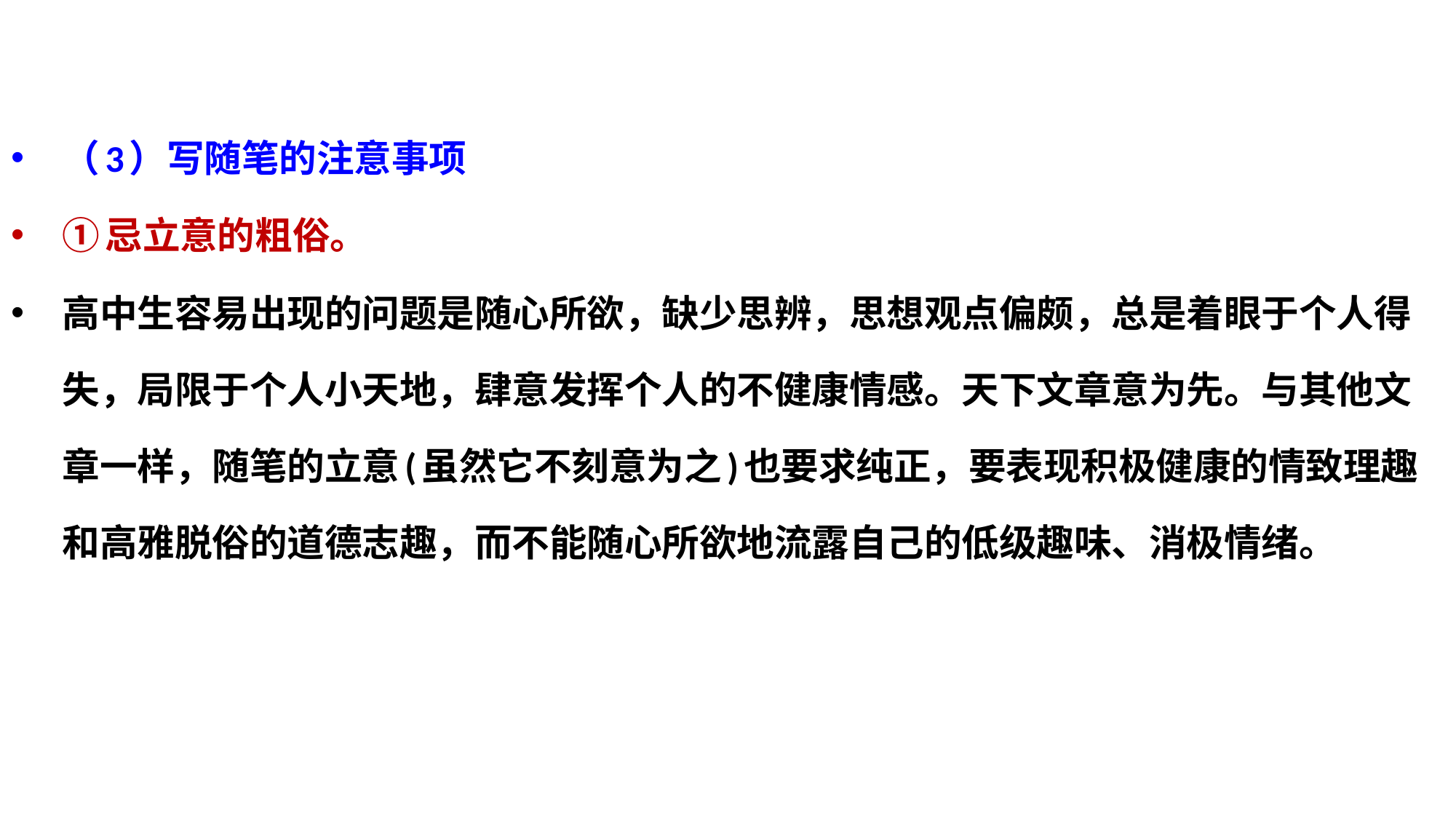

（3）写随笔的注意事项
①忌立意的粗俗。
高中生容易出现的问题是随心所欲，缺少思辨，思想观点偏颇，总是着眼于个人得失，局限于个人小天地，肆意发挥个人的不健康情感。天下文章意为先。与其他文章一样，随笔的立意(虽然它不刻意为之)也要求纯正，要表现积极健康的情致理趣和高雅脱俗的道德志趣，而不能随心所欲地流露自己的低级趣味、消极情绪。